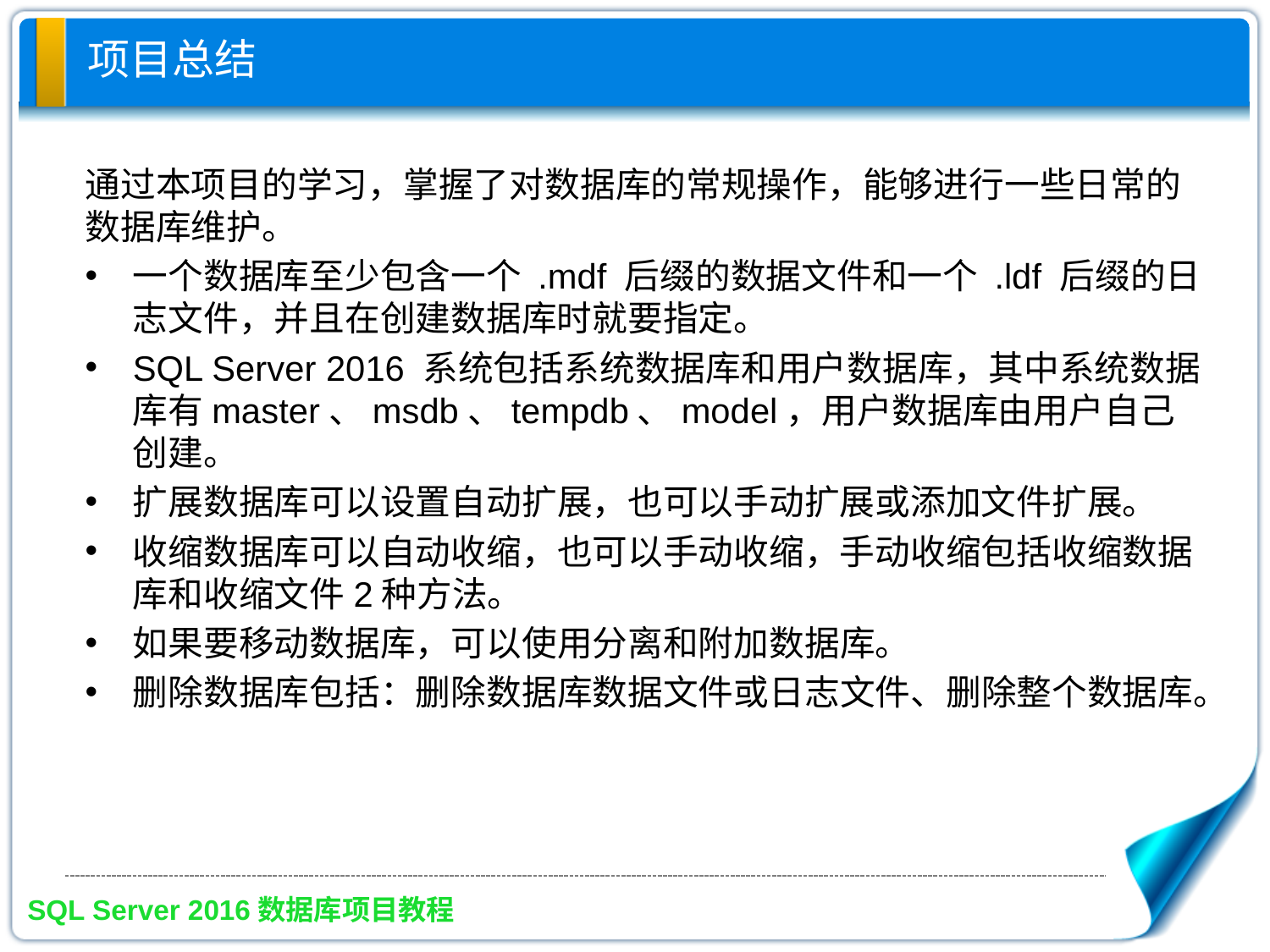

# 项目总结
通过本项目的学习，掌握了对数据库的常规操作，能够进行一些日常的数据库维护。
一个数据库至少包含一个 .mdf 后缀的数据文件和一个 .ldf 后缀的日志文件，并且在创建数据库时就要指定。
SQL Server 2016 系统包括系统数据库和用户数据库，其中系统数据库有master、msdb、tempdb、model，用户数据库由用户自己创建。
扩展数据库可以设置自动扩展，也可以手动扩展或添加文件扩展。
收缩数据库可以自动收缩，也可以手动收缩，手动收缩包括收缩数据库和收缩文件2种方法。
如果要移动数据库，可以使用分离和附加数据库。
删除数据库包括：删除数据库数据文件或日志文件、删除整个数据库。